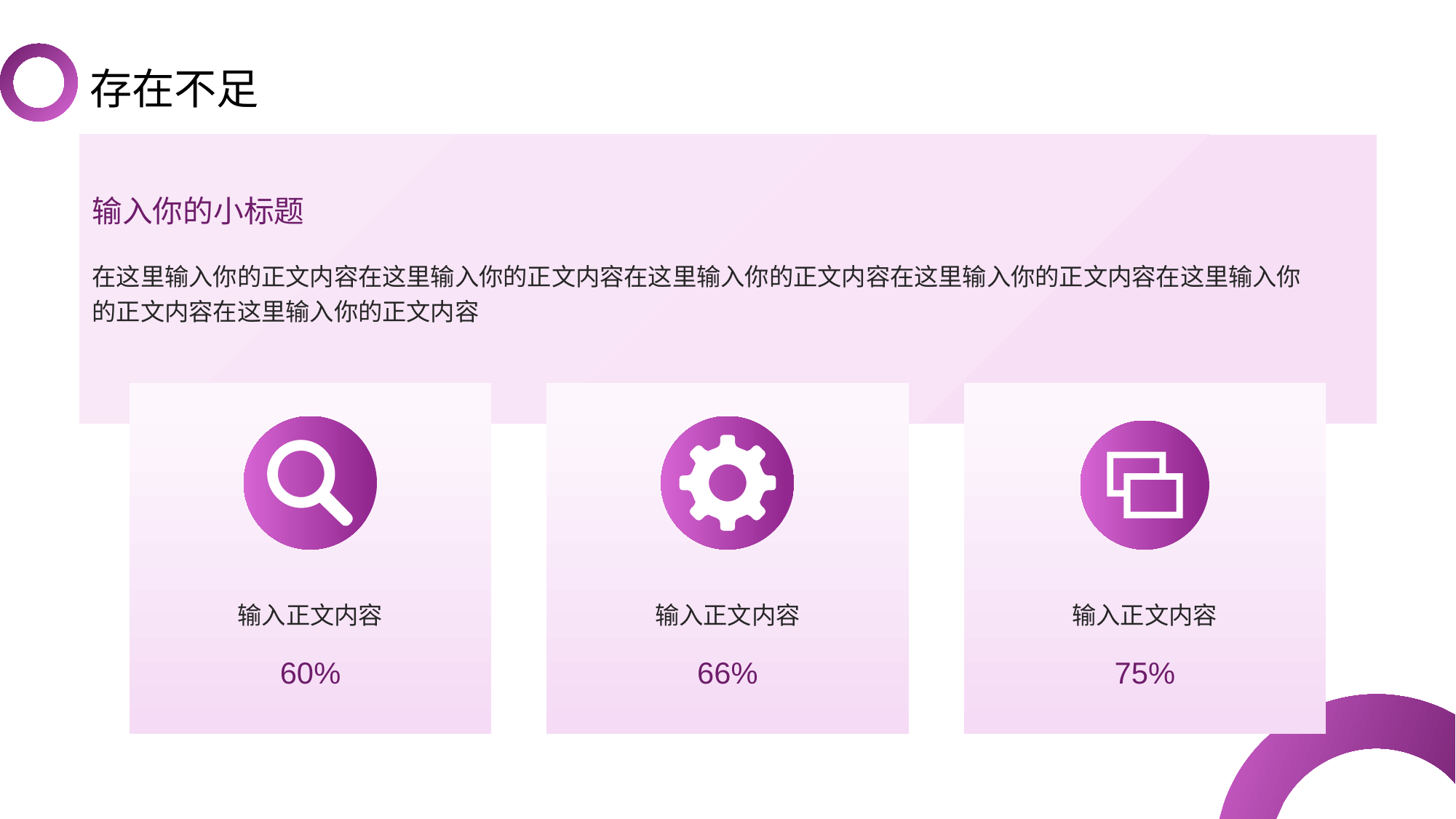

# 存在不足

输入你的小标题
在这里输入你的正文内容在这里输入你的正文内容在这里输入你的正文内容在这里输入你的正文内容在这里输入你的正文内容在这里输入你的正文内容

输入正文内容
60%

输入正文内容
66%

输入正文内容
75%